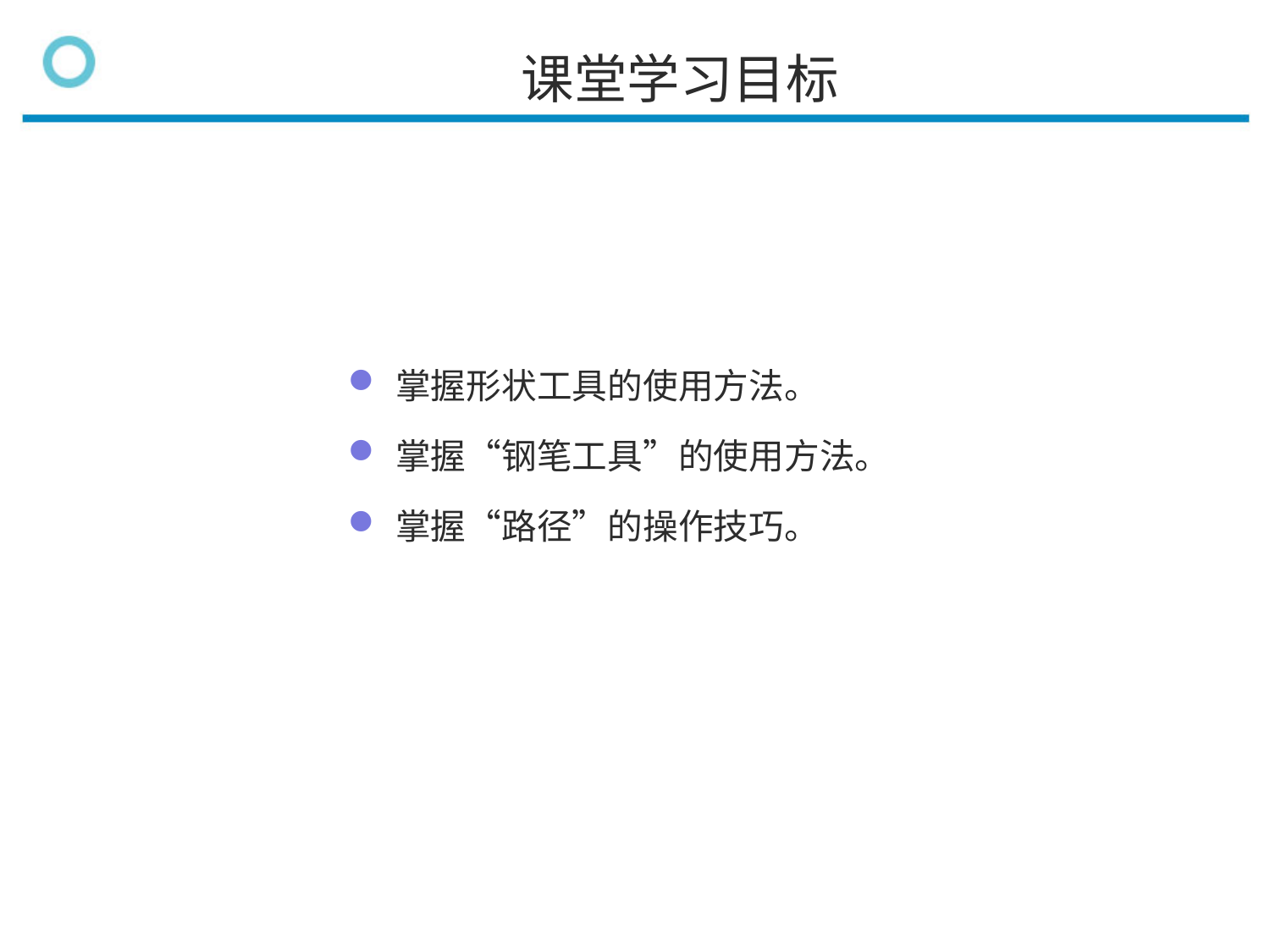

课堂学习目标
掌握形状工具的使用方法。
掌握“钢笔工具”的使用方法。
掌握“路径”的操作技巧。